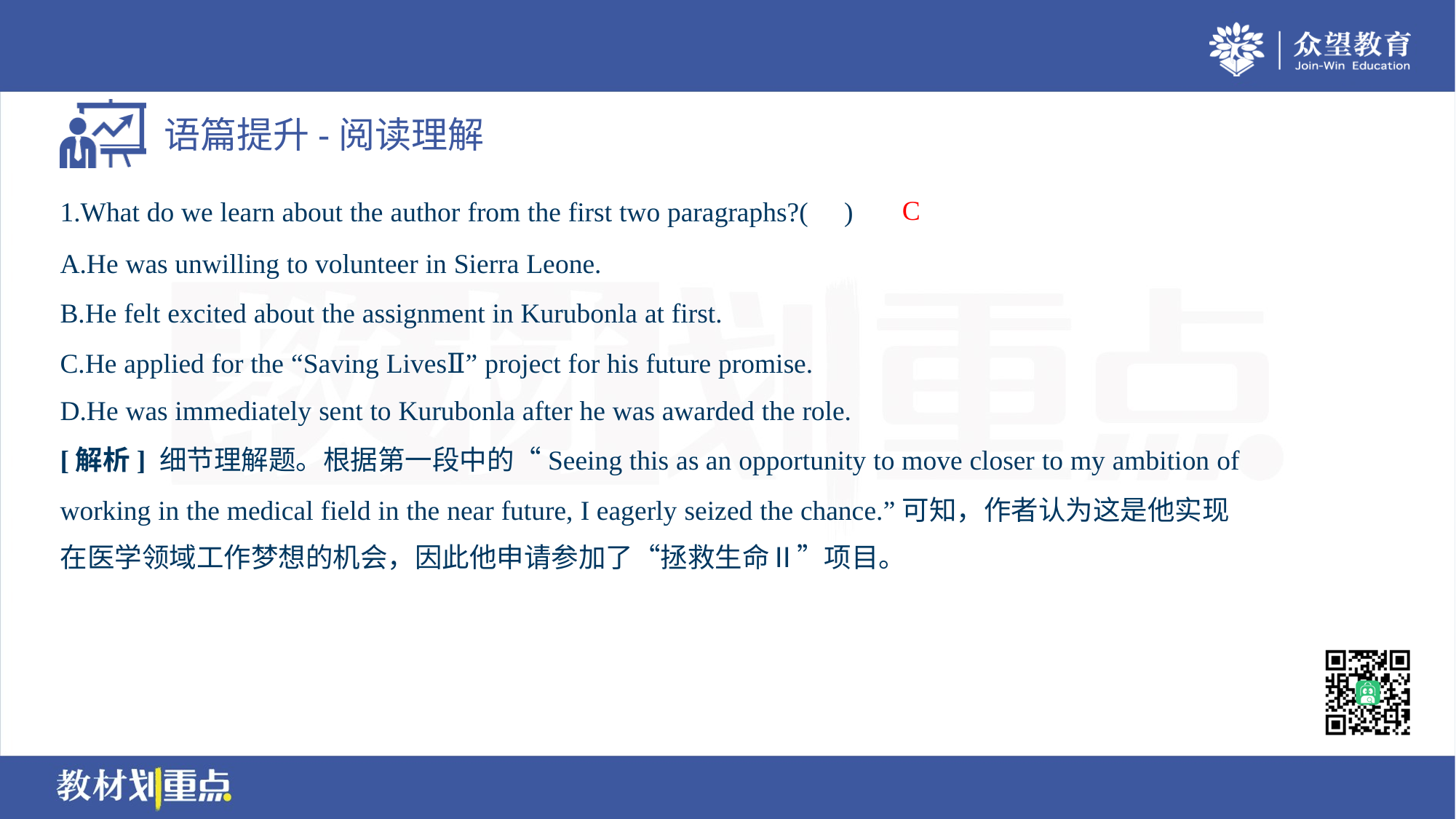

C
1.What do we learn about the author from the first two paragraphs?(     )
A.He was unwilling to volunteer in Sierra Leone.
B.He felt excited about the assignment in Kurubonla at first.
C.He applied for the “Saving LivesⅡ” project for his future promise.
D.He was immediately sent to Kurubonla after he was awarded the role.
[解析] 细节理解题。根据第一段中的“Seeing this as an opportunity to move closer to my ambition of
working in the medical field in the near future, I eagerly seized the chance.”可知，作者认为这是他实现
在医学领域工作梦想的机会，因此他申请参加了“拯救生命Ⅱ”项目。